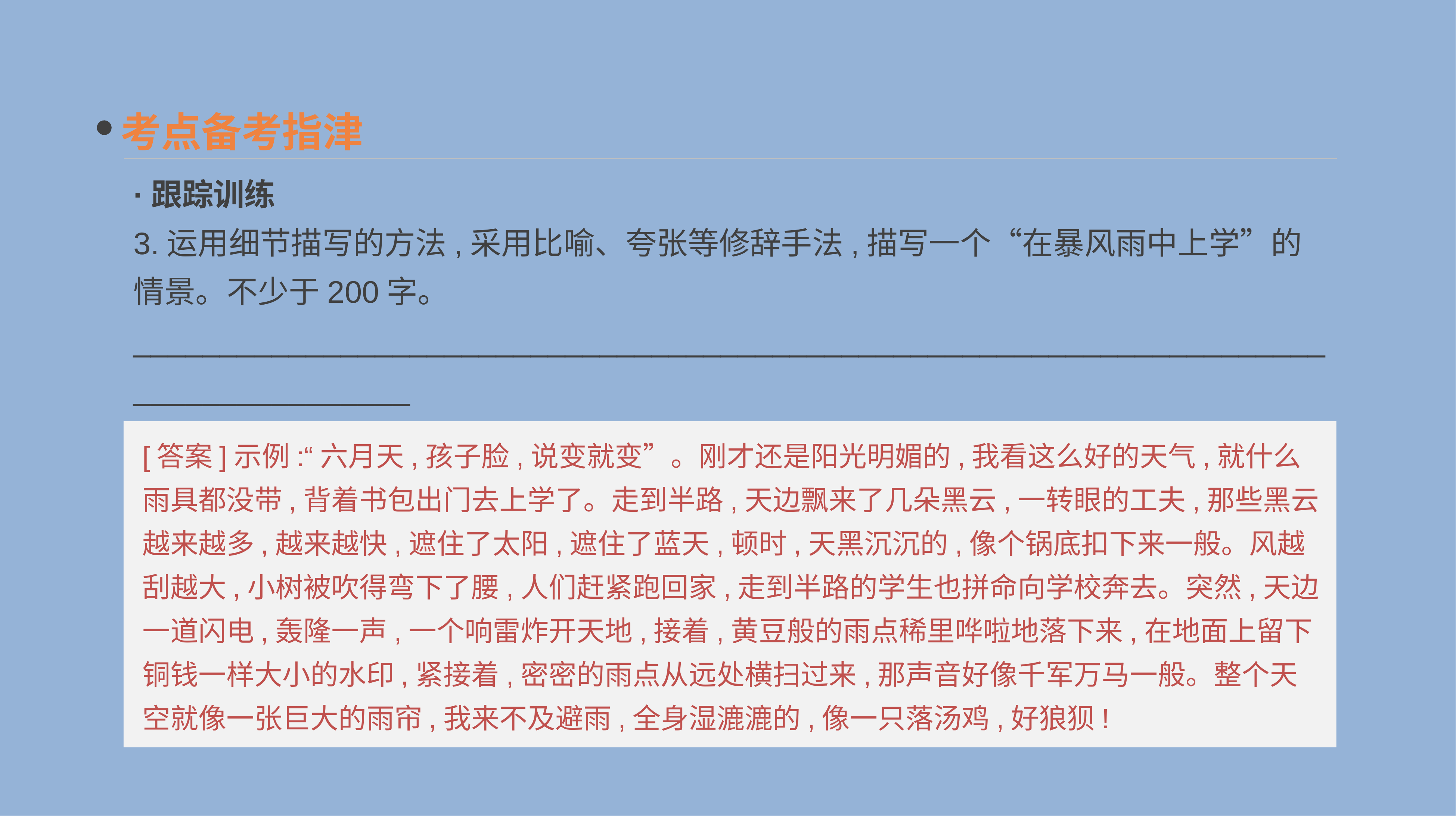

考点备考指津

·跟踪训练
3.运用细节描写的方法,采用比喻、夸张等修辞手法,描写一个“在暴风雨中上学”的情景。不少于200字。
_____________________________________________________________________________________ _____________________________________________________________________________________

[答案]示例:“六月天,孩子脸,说变就变”。刚才还是阳光明媚的,我看这么好的天气,就什么雨具都没带,背着书包出门去上学了。走到半路,天边飘来了几朵黑云,一转眼的工夫,那些黑云越来越多,越来越快,遮住了太阳,遮住了蓝天,顿时,天黑沉沉的,像个锅底扣下来一般。风越刮越大,小树被吹得弯下了腰,人们赶紧跑回家,走到半路的学生也拼命向学校奔去。突然,天边一道闪电,轰隆一声,一个响雷炸开天地,接着,黄豆般的雨点稀里哗啦地落下来,在地面上留下铜钱一样大小的水印,紧接着,密密的雨点从远处横扫过来,那声音好像千军万马一般。整个天空就像一张巨大的雨帘,我来不及避雨,全身湿漉漉的,像一只落汤鸡,好狼狈!